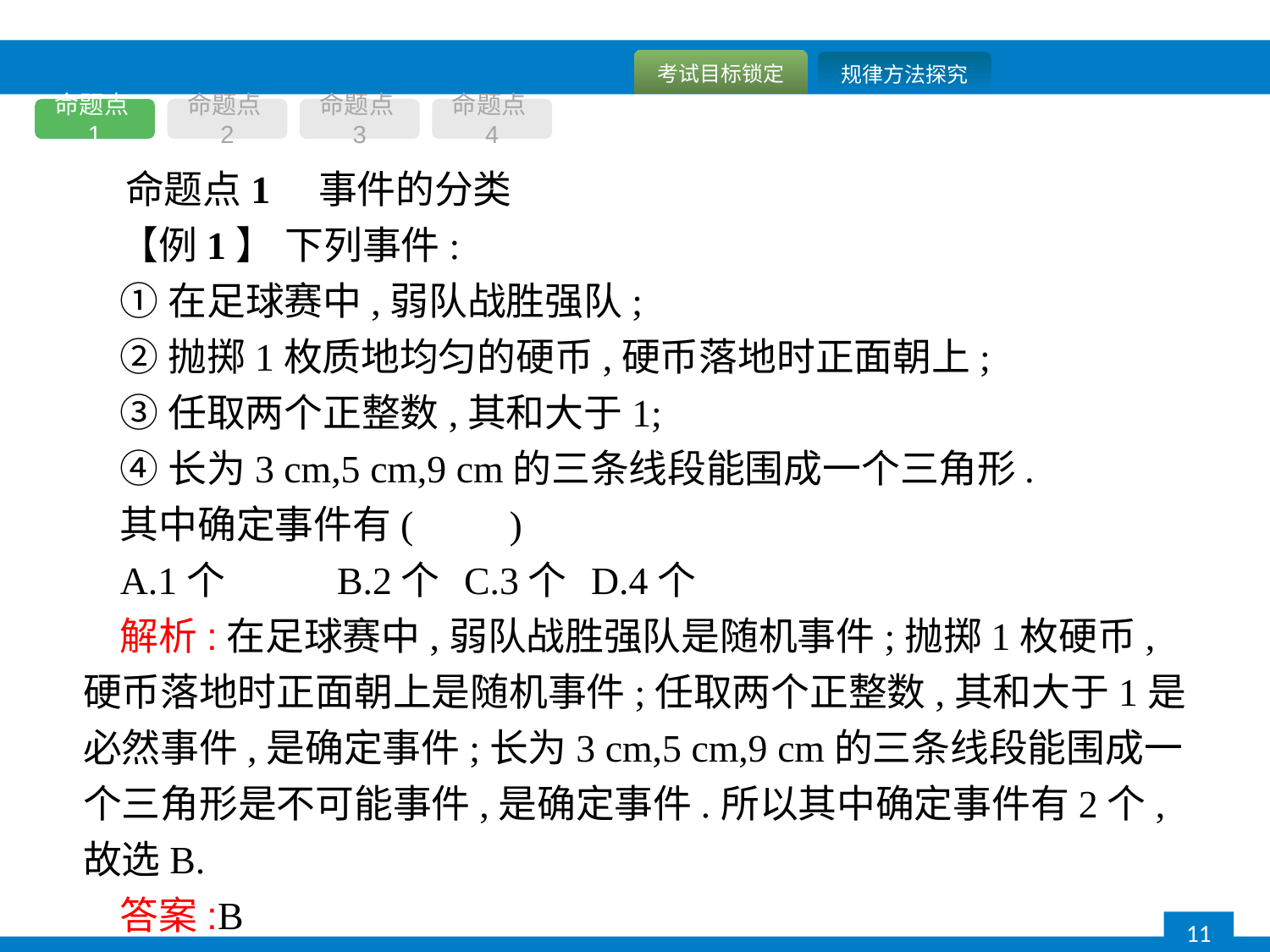

命题点1
命题点2
命题点3
命题点4
命题点1　事件的分类
【例1】 下列事件:
①在足球赛中,弱队战胜强队;
②抛掷1枚质地均匀的硬币,硬币落地时正面朝上;
③任取两个正整数,其和大于1;
④长为3 cm,5 cm,9 cm的三条线段能围成一个三角形.
其中确定事件有(　　)
A.1个	B.2个	C.3个	D.4个
解析:在足球赛中,弱队战胜强队是随机事件;抛掷1枚硬币,硬币落地时正面朝上是随机事件;任取两个正整数,其和大于1是必然事件,是确定事件;长为3 cm,5 cm,9 cm的三条线段能围成一个三角形是不可能事件,是确定事件.所以其中确定事件有2个,故选B.
答案:B